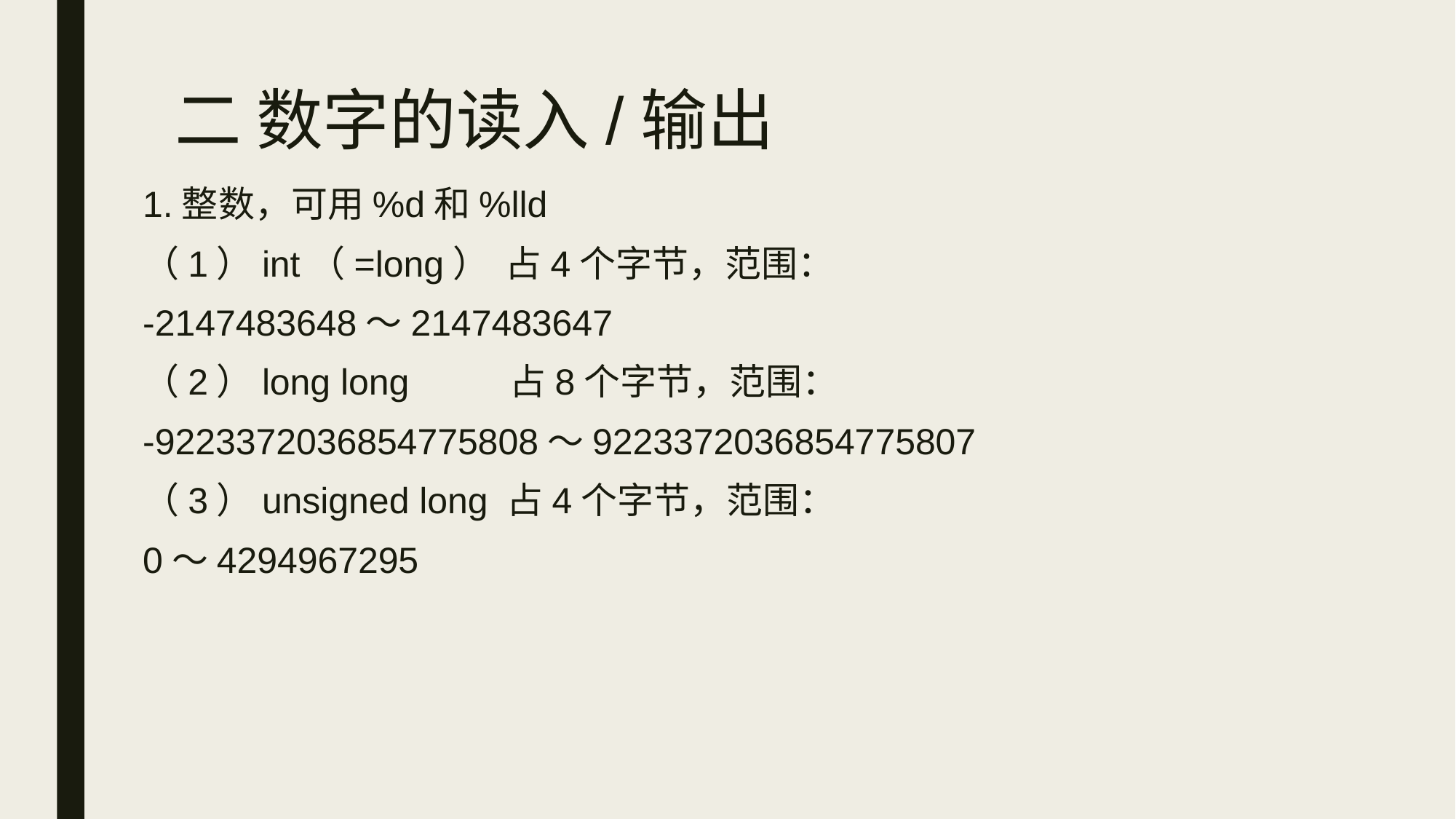

# 二 数字的读入/输出
1.整数，可用%d和%lld
（1）int（=long）  占4个字节，范围：
-2147483648～2147483647
（2）long long         占8个字节，范围：
-9223372036854775808～9223372036854775807
（3）unsigned long 占4个字节，范围：
0～4294967295